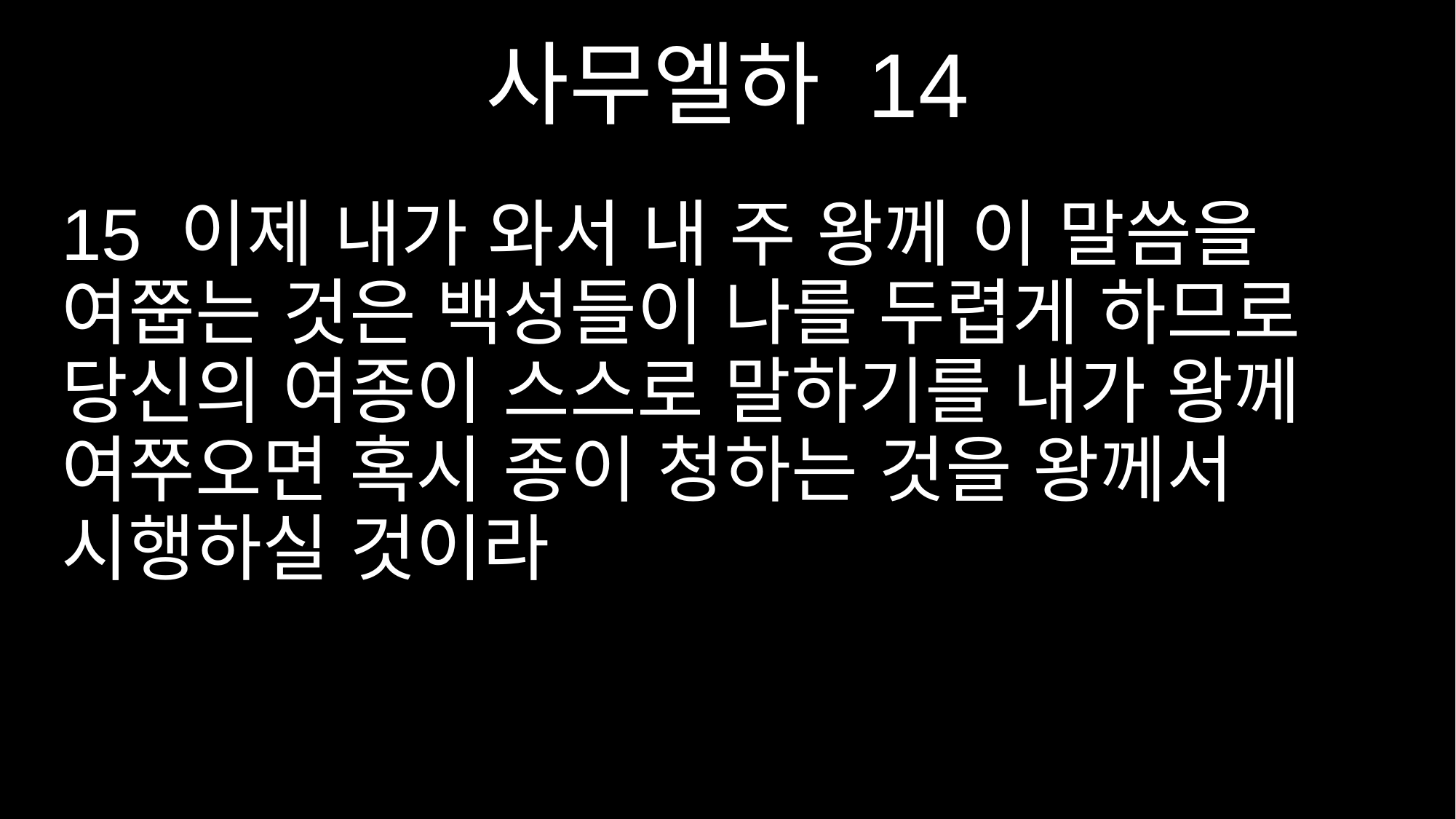

사무엘하 14
15 이제 내가 와서 내 주 왕께 이 말씀을 여쭙는 것은 백성들이 나를 두렵게 하므로 당신의 여종이 스스로 말하기를 내가 왕께 여쭈오면 혹시 종이 청하는 것을 왕께서 시행하실 것이라